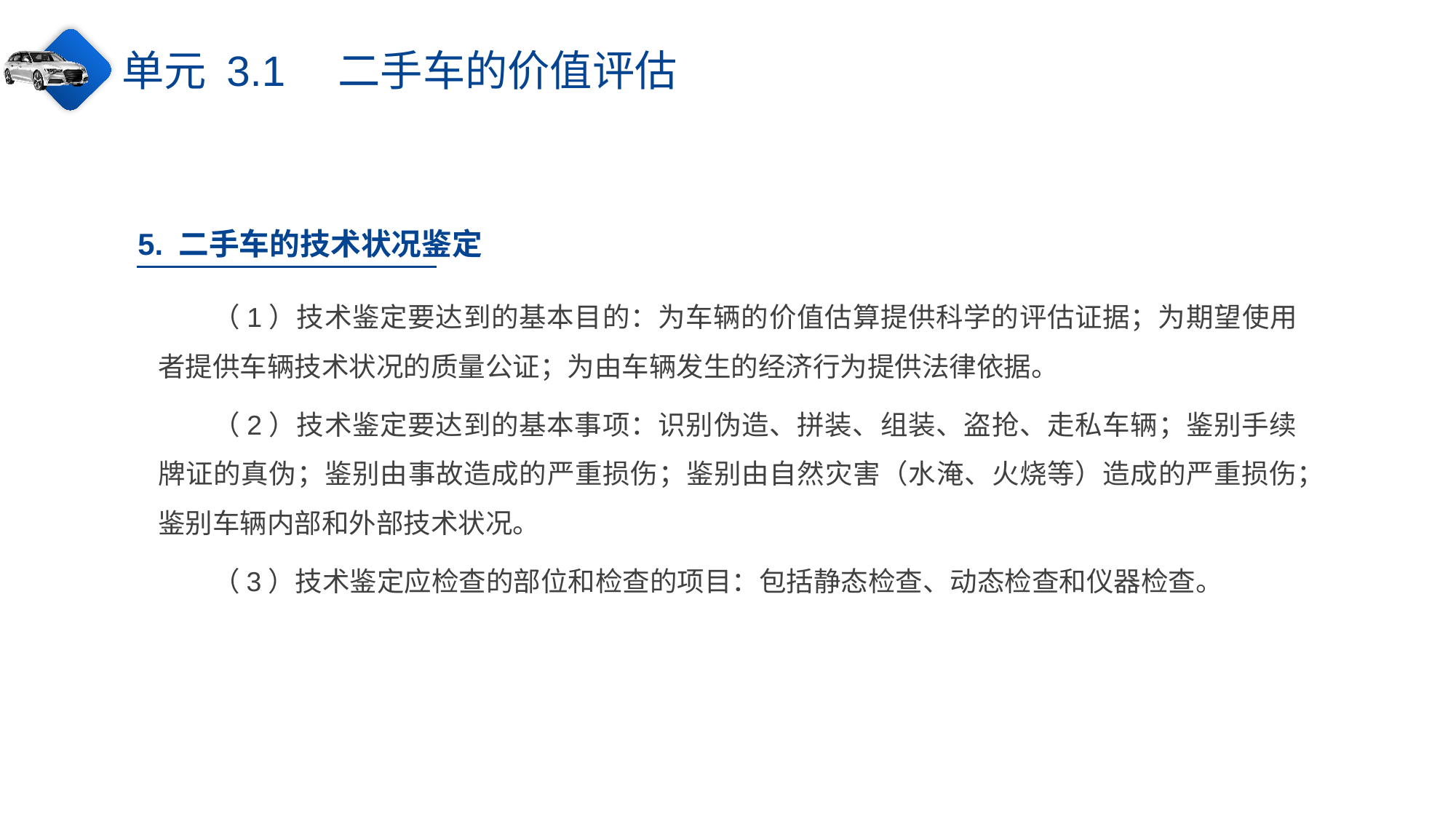

单元 3.1　二手车的价值评估
5. 二手车的技术状况鉴定
（1）技术鉴定要达到的基本目的：为车辆的价值估算提供科学的评估证据；为期望使用者提供车辆技术状况的质量公证；为由车辆发生的经济行为提供法律依据。
（2）技术鉴定要达到的基本事项：识别伪造、拼装、组装、盗抢、走私车辆；鉴别手续牌证的真伪；鉴别由事故造成的严重损伤；鉴别由自然灾害（水淹、火烧等）造成的严重损伤；鉴别车辆内部和外部技术状况。
（3）技术鉴定应检查的部位和检查的项目：包括静态检查、动态检查和仪器检查。